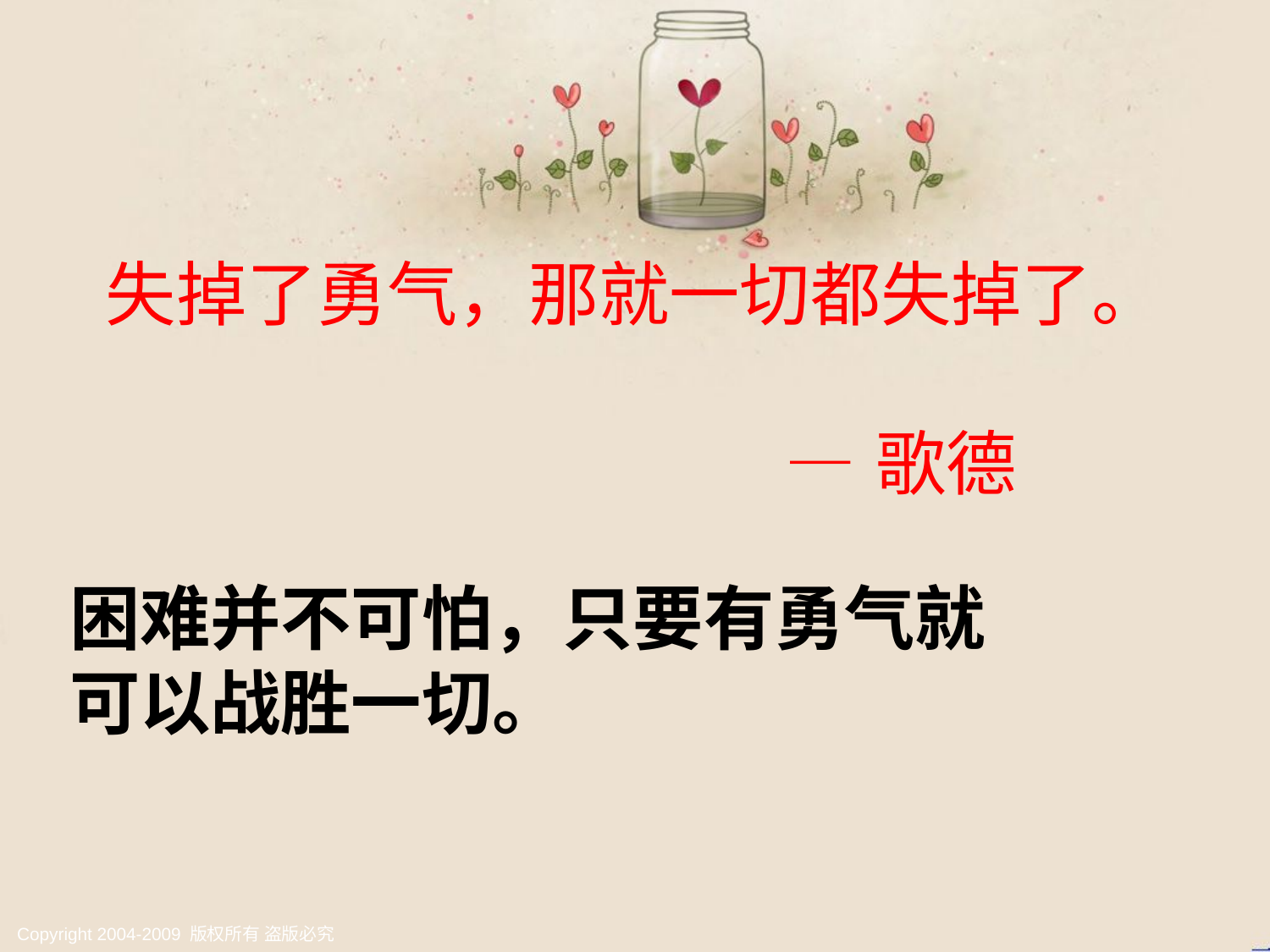

失掉了勇气，那就一切都失掉了。

                                           —歌德
困难并不可怕，只要有勇气就可以战胜一切。